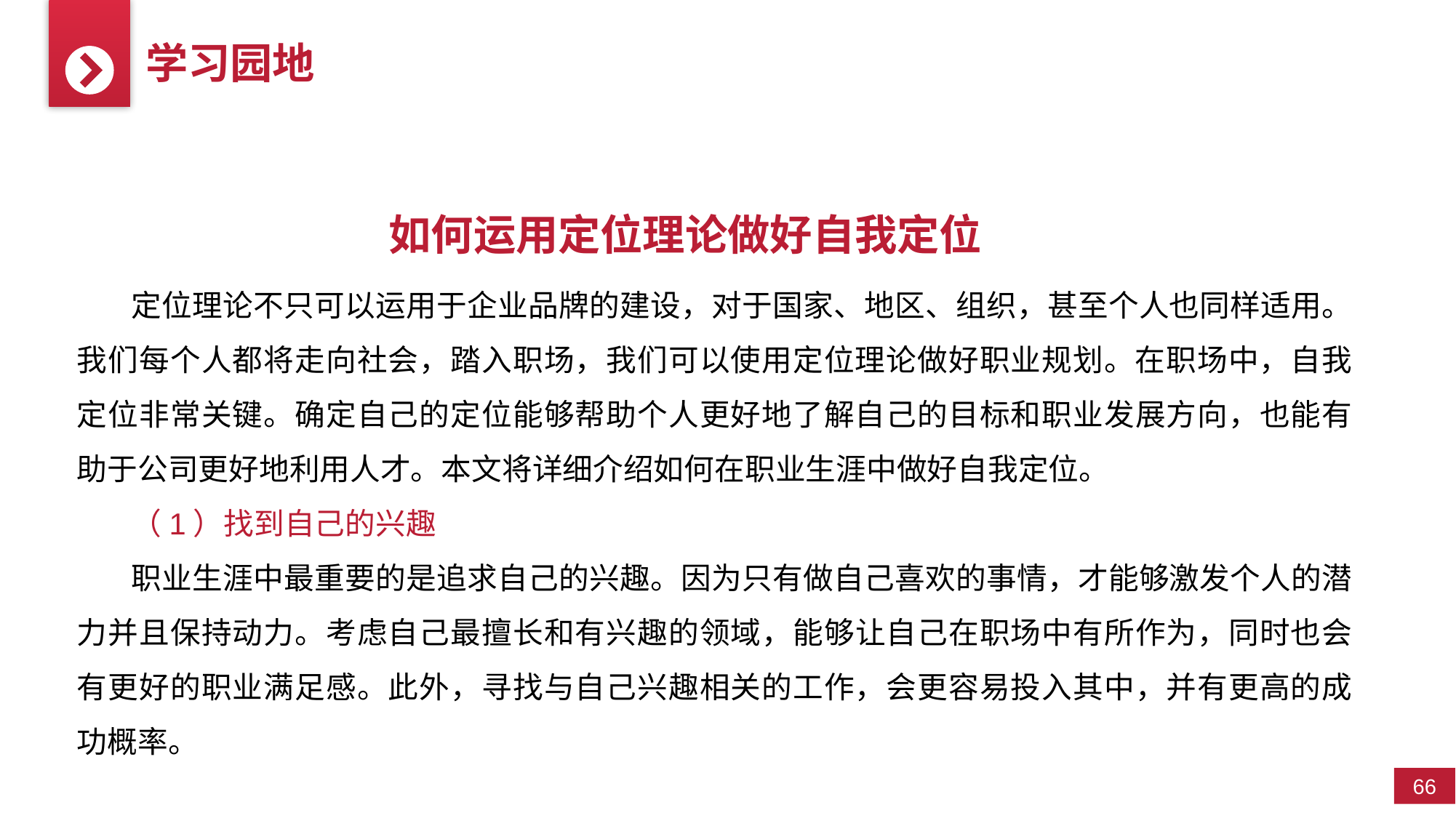

学习园地

如何运用定位理论做好自我定位
定位理论不只可以运用于企业品牌的建设，对于国家、地区、组织，甚至个人也同样适用。我们每个人都将走向社会，踏入职场，我们可以使用定位理论做好职业规划。在职场中，自我定位非常关键。确定自己的定位能够帮助个人更好地了解自己的目标和职业发展方向，也能有助于公司更好地利用人才。本文将详细介绍如何在职业生涯中做好自我定位。
（1）找到自己的兴趣
职业生涯中最重要的是追求自己的兴趣。因为只有做自己喜欢的事情，才能够激发个人的潜力并且保持动力。考虑自己最擅长和有兴趣的领域，能够让自己在职场中有所作为，同时也会有更好的职业满足感。此外，寻找与自己兴趣相关的工作，会更容易投入其中，并有更高的成功概率。